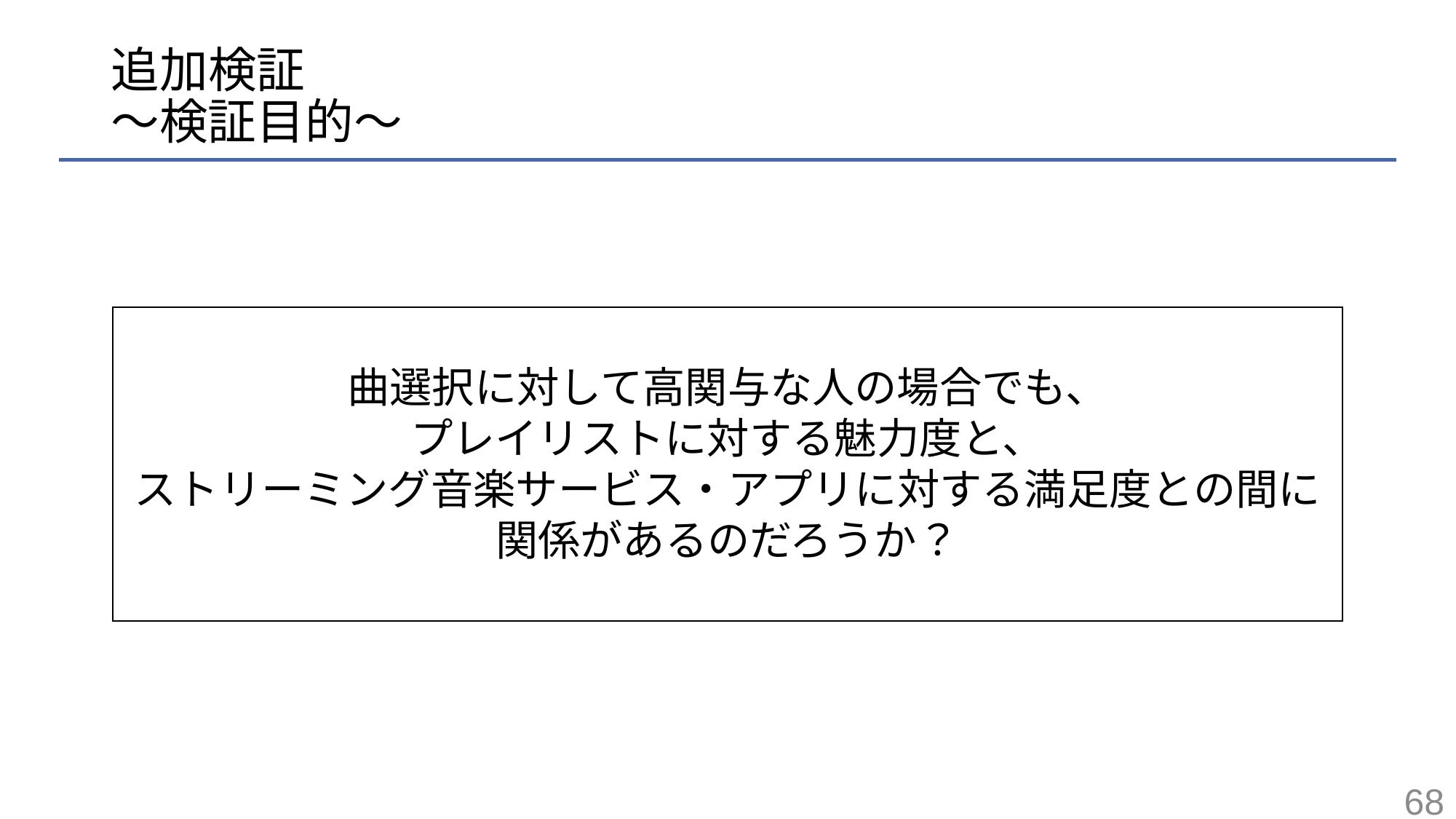

# 追加検証 ～検証目的～

曲選択に対して高関与な人の場合でも、
プレイリストに対する魅力度と、
ストリーミング音楽サービス・アプリに対する満足度との間に
関係があるのだろうか？
68